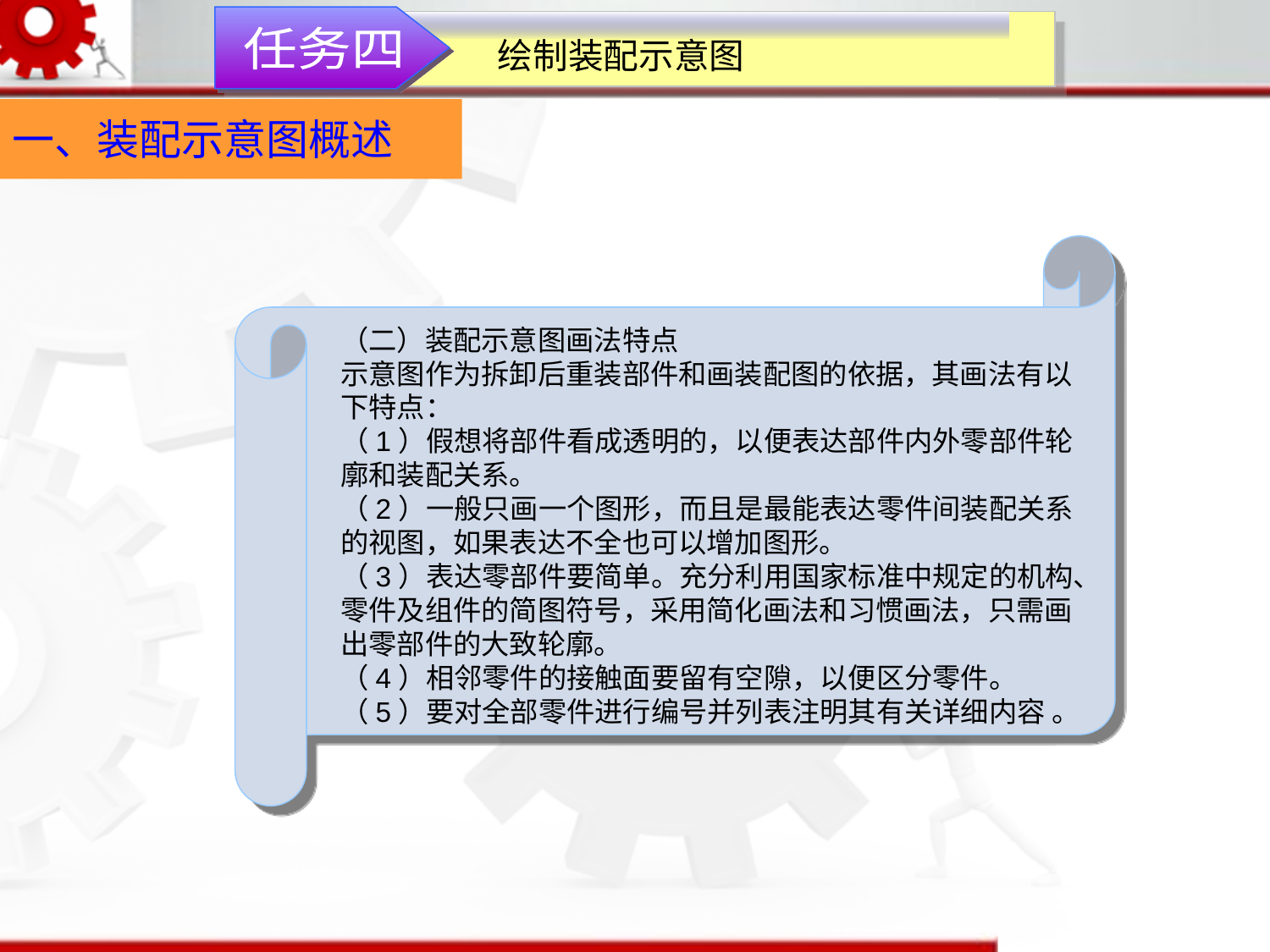

任务四
绘制装配示意图
一、装配示意图概述

（二）装配示意图画法特点
示意图作为拆卸后重装部件和画装配图的依据，其画法有以下特点：
（1）假想将部件看成透明的，以便表达部件内外零部件轮廓和装配关系。
（2）一般只画一个图形，而且是最能表达零件间装配关系的视图，如果表达不全也可以增加图形。
（3）表达零部件要简单。充分利用国家标准中规定的机构、零件及组件的简图符号，采用简化画法和习惯画法，只需画出零部件的大致轮廓。
（4）相邻零件的接触面要留有空隙，以便区分零件。
（5）要对全部零件进行编号并列表注明其有关详细内容 。